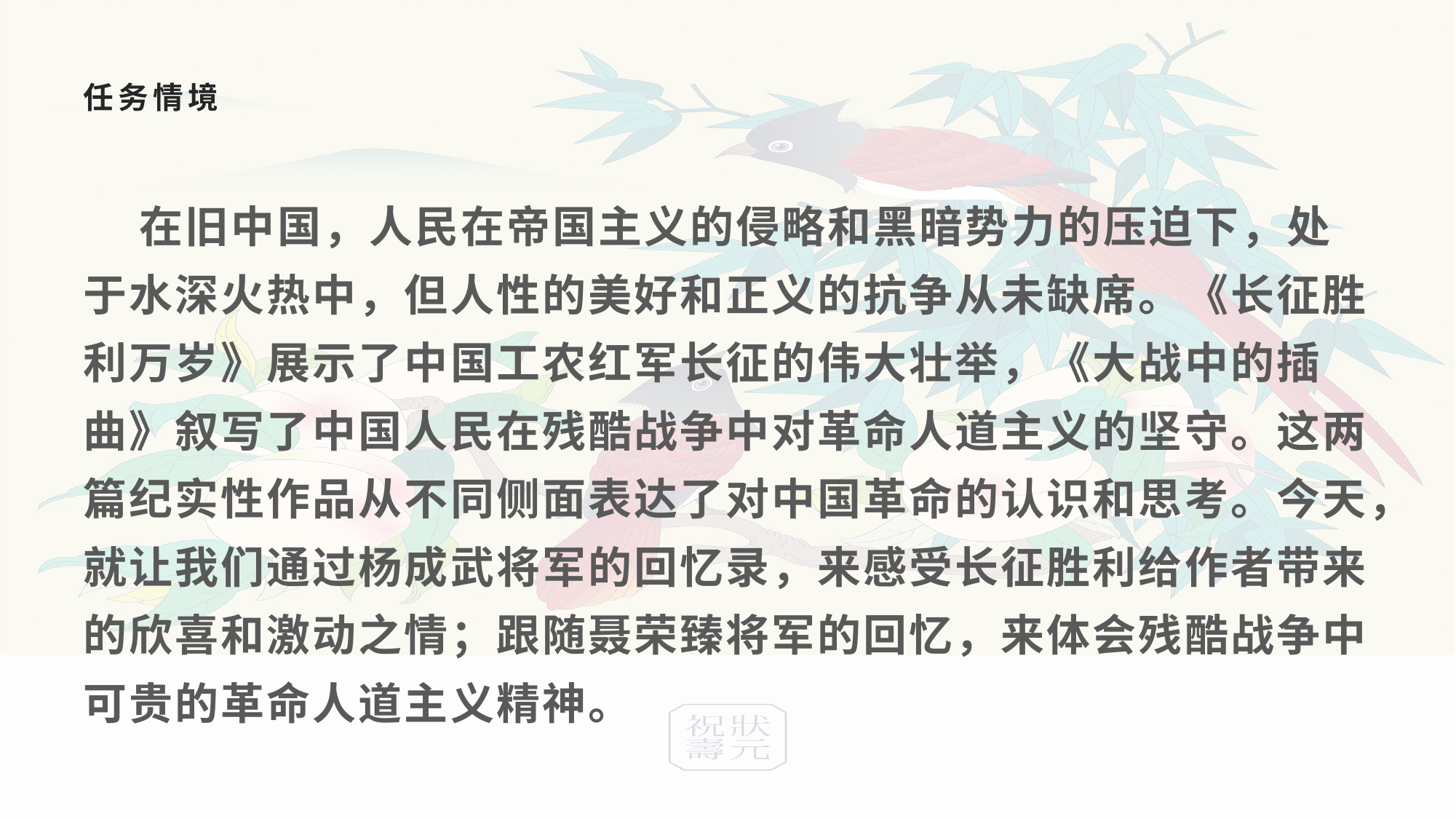

# 任务情境
            在旧中国，人民在帝国主义的侵略和黑暗势力的压迫下，处于水深火热中，但人性的美好和正义的抗争从未缺席。《长征胜利万岁》展示了中国工农红军长征的伟大壮举，《大战中的插曲》叙写了中国人民在残酷战争中对革命人道主义的坚守。这两篇纪实性作品从不同侧面表达了对中国革命的认识和思考。今天，就让我们通过杨成武将军的回忆录，来感受长征胜利给作者带来的欣喜和激动之情；跟随聂荣臻将军的回忆，来体会残酷战争中可贵的革命人道主义精神。